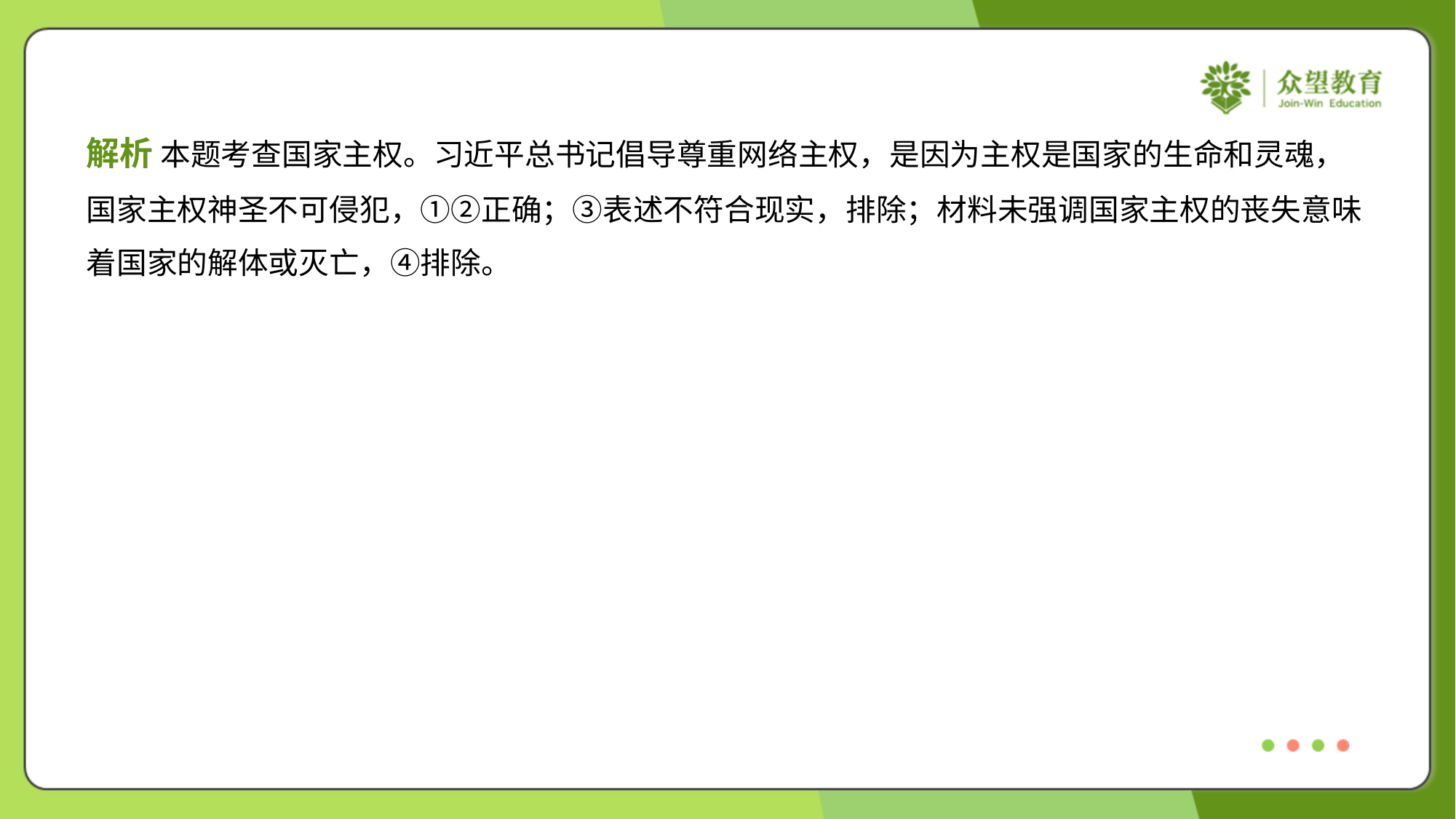

解析 本题考查国家主权。习近平总书记倡导尊重网络主权，是因为主权是国家的生命和灵魂，
国家主权神圣不可侵犯，①②正确；③表述不符合现实，排除；材料未强调国家主权的丧失意味
着国家的解体或灭亡，④排除。